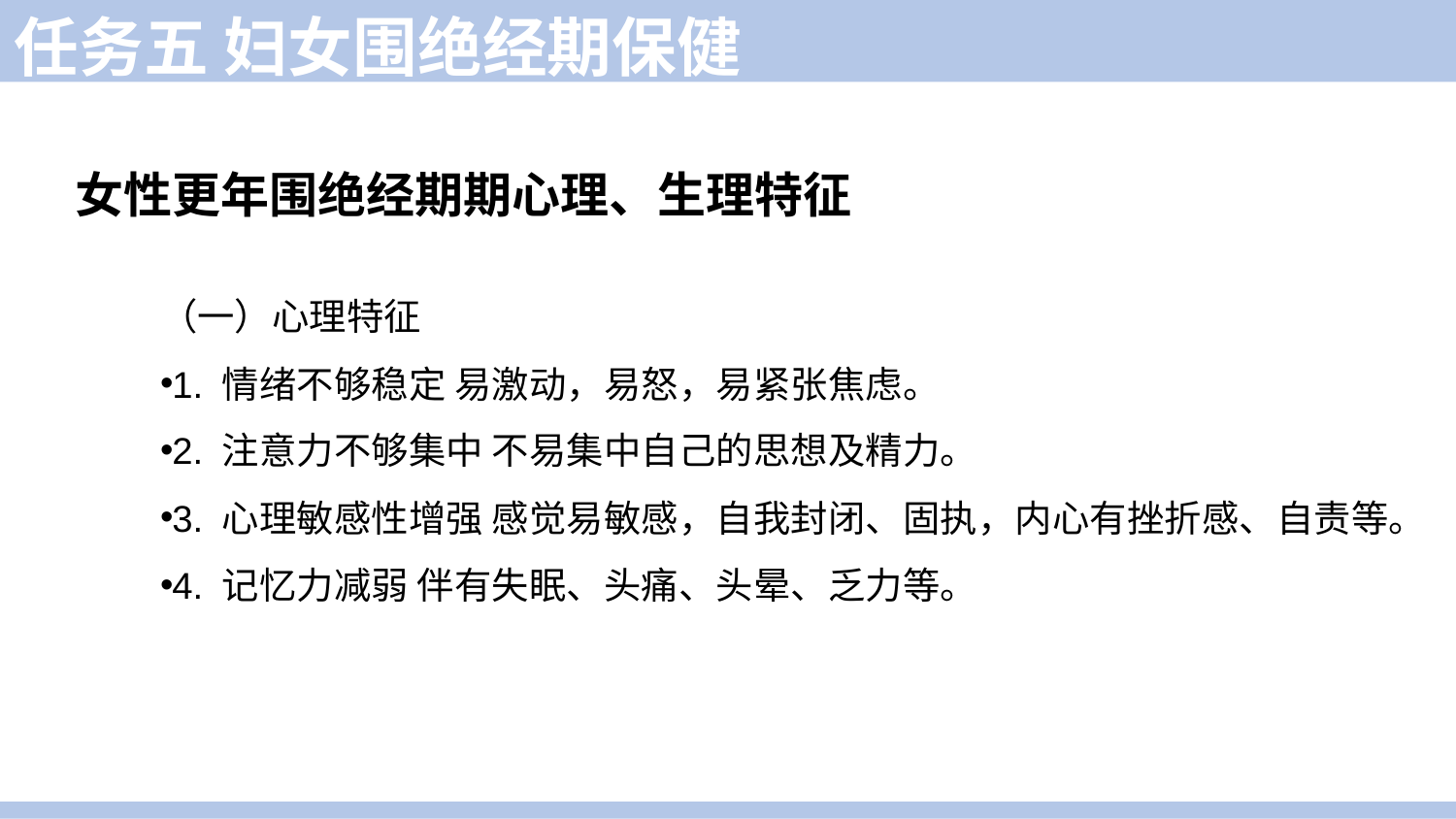

任务五 妇女围绝经期保健
女性更年围绝经期期心理、生理特征
（一）心理特征
1. 情绪不够稳定 易激动，易怒，易紧张焦虑。
2. 注意力不够集中 不易集中自己的思想及精力。
3. 心理敏感性增强 感觉易敏感，自我封闭、固执，内心有挫折感、自责等。
4. 记忆力减弱 伴有失眠、头痛、头晕、乏力等。